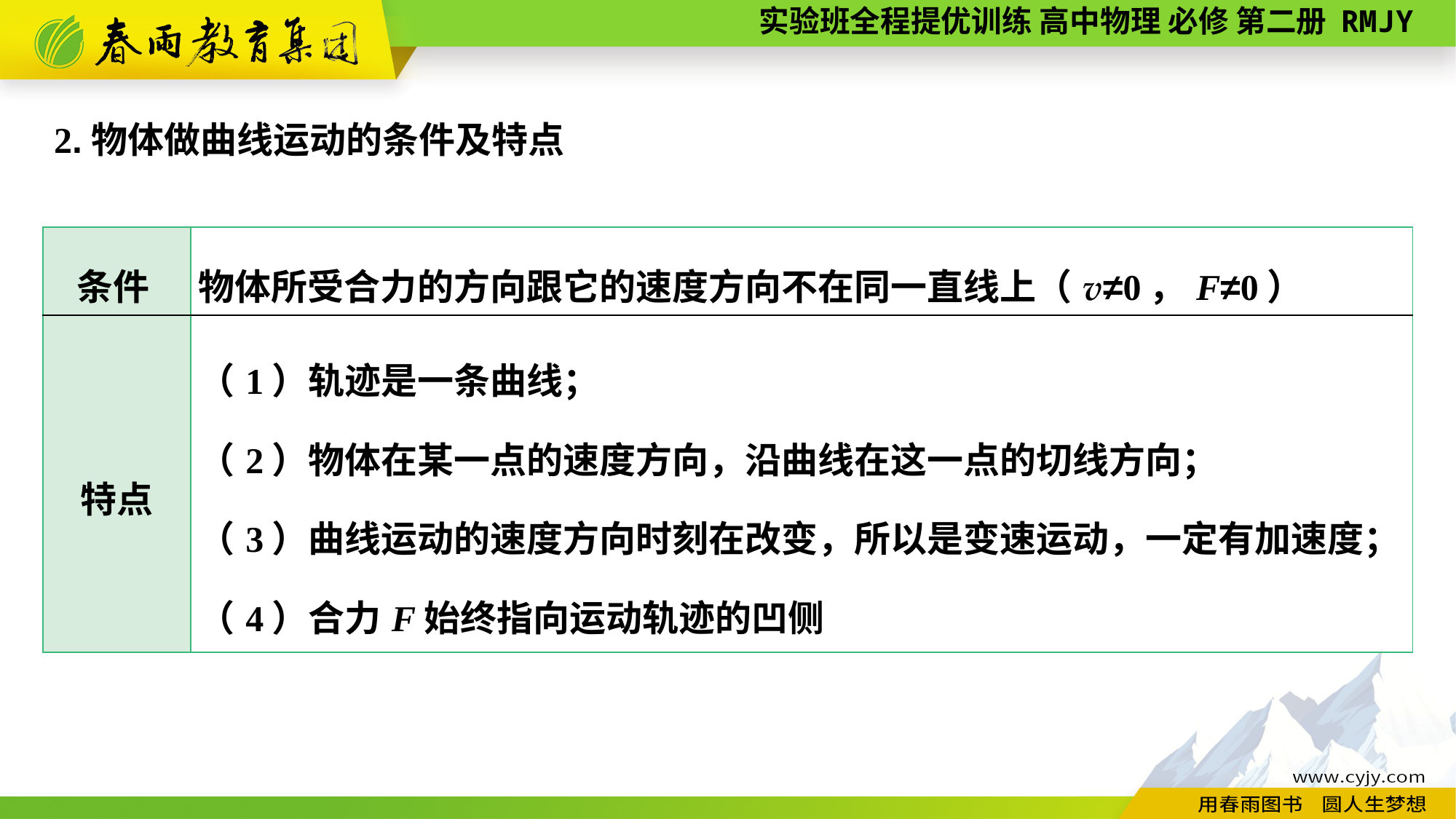

2.物体做曲线运动的条件及特点
| 条件 | 物体所受合力的方向跟它的速度方向不在同一直线上（v≠0，F≠0） |
| --- | --- |
| 特点 | （1）轨迹是一条曲线； （2）物体在某一点的速度方向，沿曲线在这一点的切线方向； （3）曲线运动的速度方向时刻在改变，所以是变速运动，一定有加速度； （4）合力F始终指向运动轨迹的凹侧 |